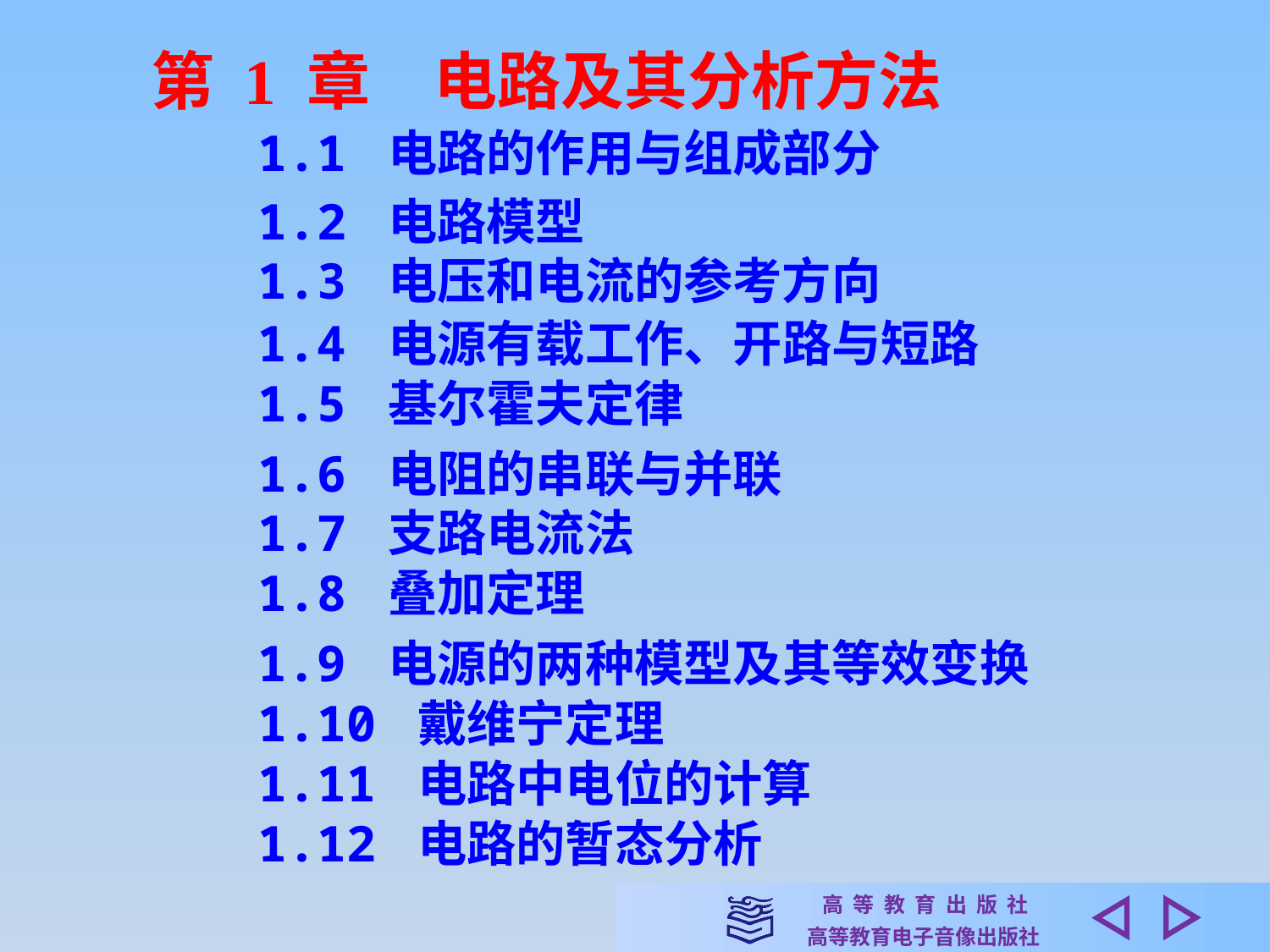

第 1 章　电路及其分析方法
1.1 电路的作用与组成部分
1.2 电路模型
1.3 电压和电流的参考方向
1.4 电源有载工作、开路与短路
1.5 基尔霍夫定律
1.6 电阻的串联与并联
1.7 支路电流法
1.8 叠加定理
1.9 电源的两种模型及其等效变换
1.10 戴维宁定理
1.11 电路中电位的计算
1.12 电路的暂态分析